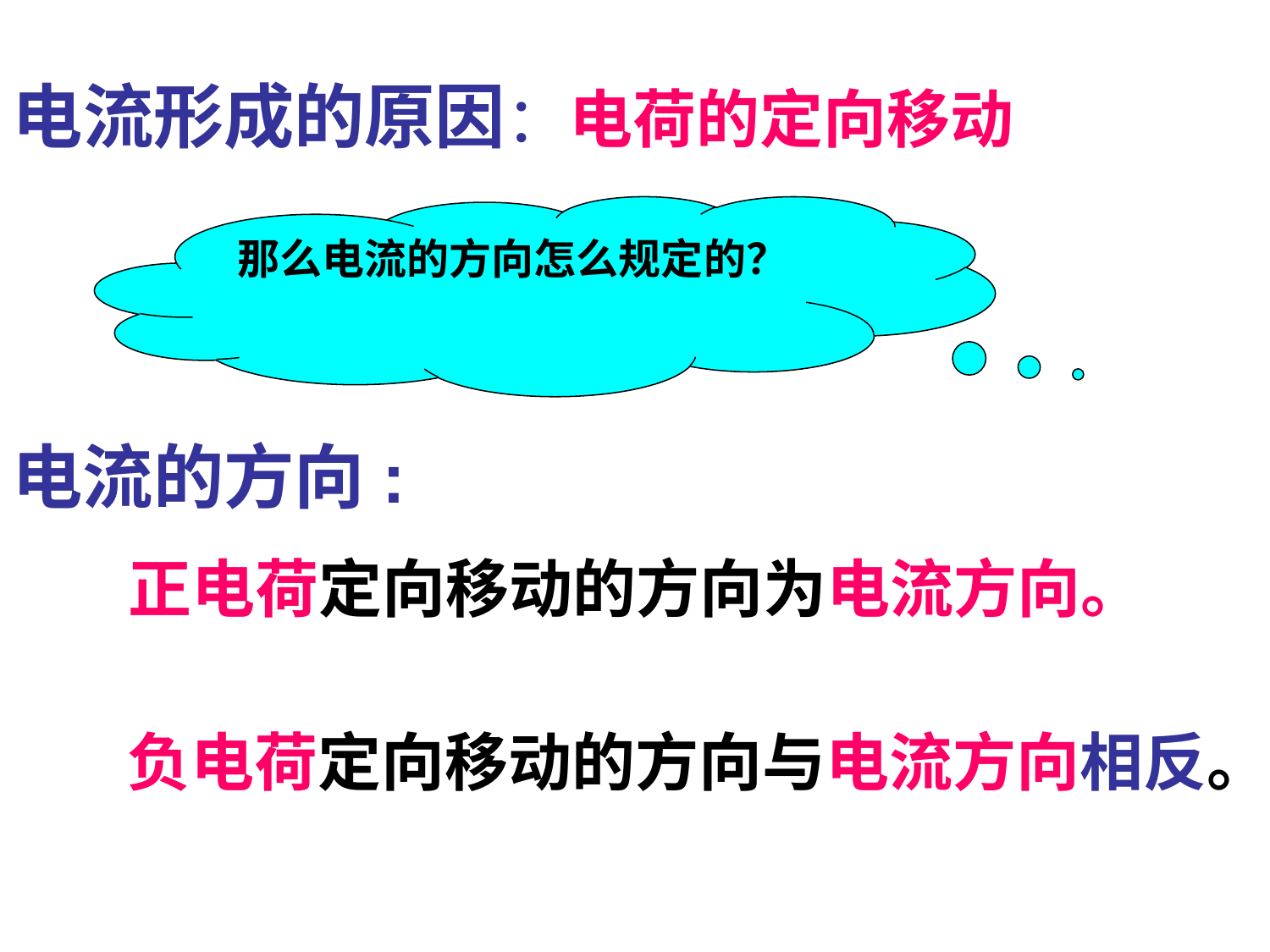

电流形成的原因：电荷的定向移动
那么电流的方向怎么规定的？
电流的方向:
       正电荷定向移动的方向为电流方向。

负电荷定向移动的方向与电流方向相反。